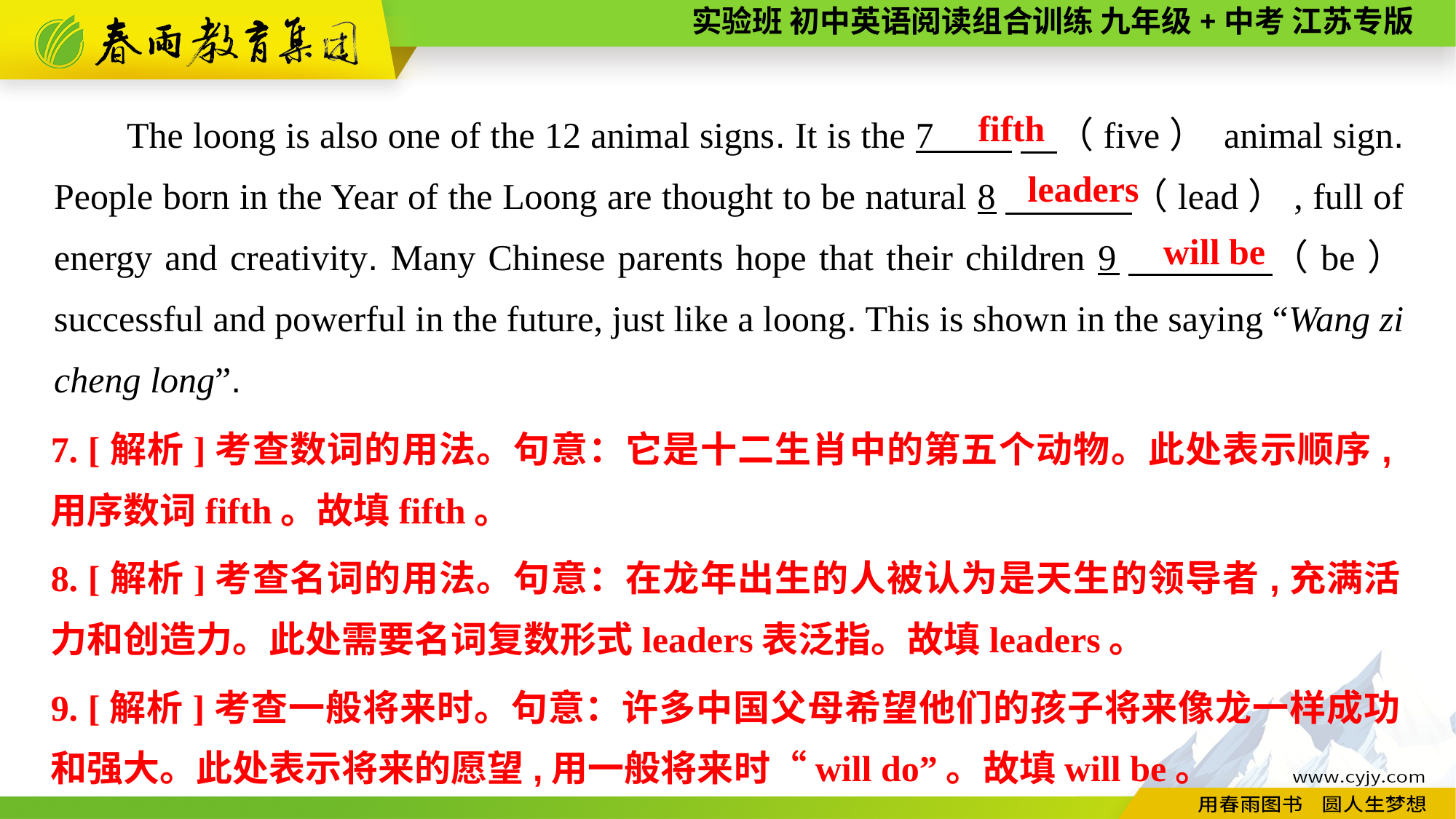

The loong is also one of the 12 animal signs. It is the 7        　（five） animal sign. People born in the Year of the Loong are thought to be natural 8　          （lead）, full of energy and creativity. Many Chinese parents hope that their children 9　         （be） successful and powerful in the future, just like a loong. This is shown in the saying “Wang zi cheng long”.
fifth
leaders
will be
7. [解析]考查数词的用法。句意：它是十二生肖中的第五个动物。此处表示顺序,用序数词fifth。故填fifth。
8. [解析]考查名词的用法。句意：在龙年出生的人被认为是天生的领导者,充满活力和创造力。此处需要名词复数形式leaders表泛指。故填leaders。
9. [解析]考查一般将来时。句意：许多中国父母希望他们的孩子将来像龙一样成功和强大。此处表示将来的愿望,用一般将来时“will do”。故填will be。